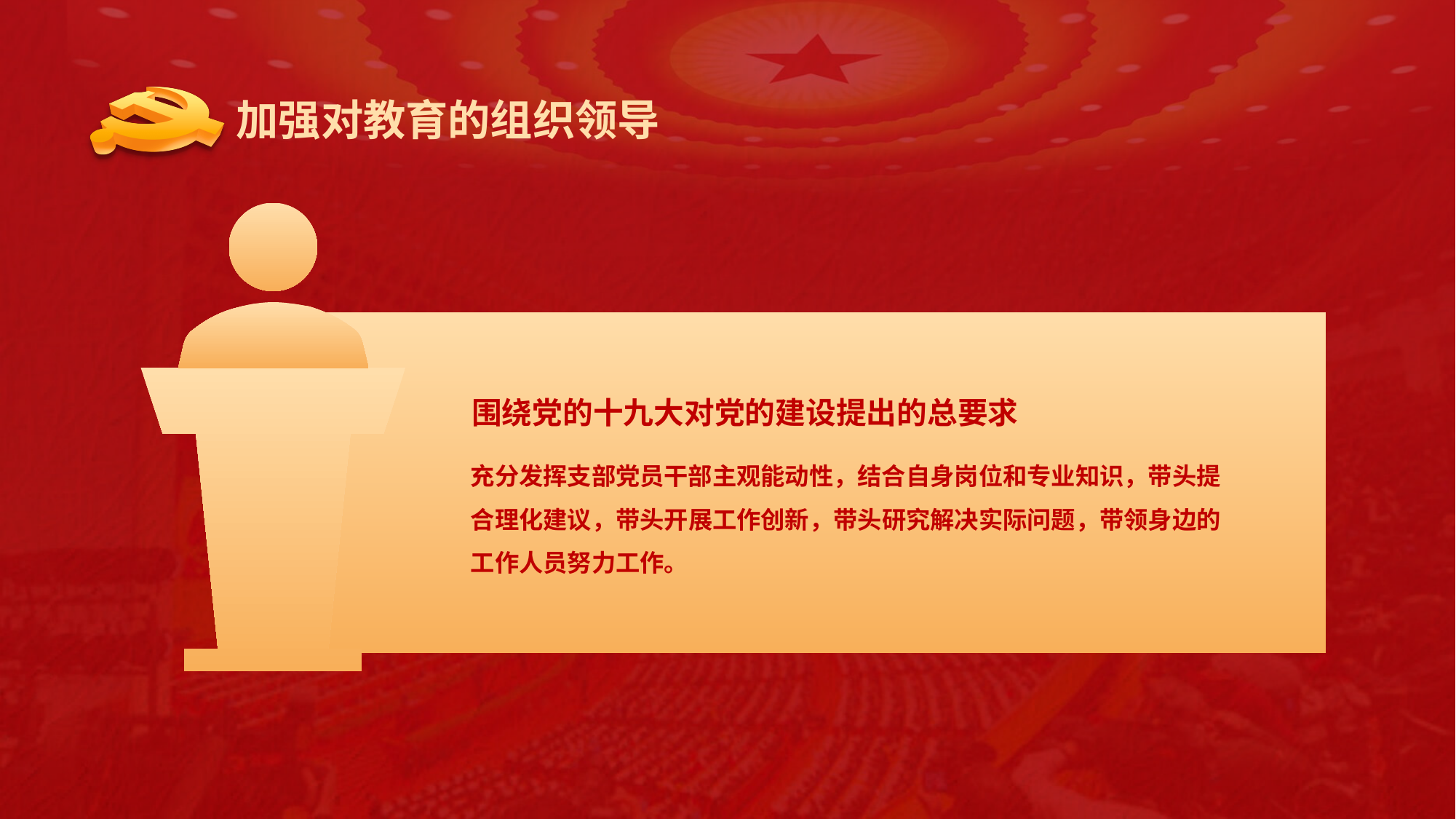

加强对教育的组织领导

围绕党的十九大对党的建设提出的总要求
充分发挥支部党员干部主观能动性，结合自身岗位和专业知识，带头提合理化建议，带头开展工作创新，带头研究解决实际问题，带领身边的工作人员努力工作。